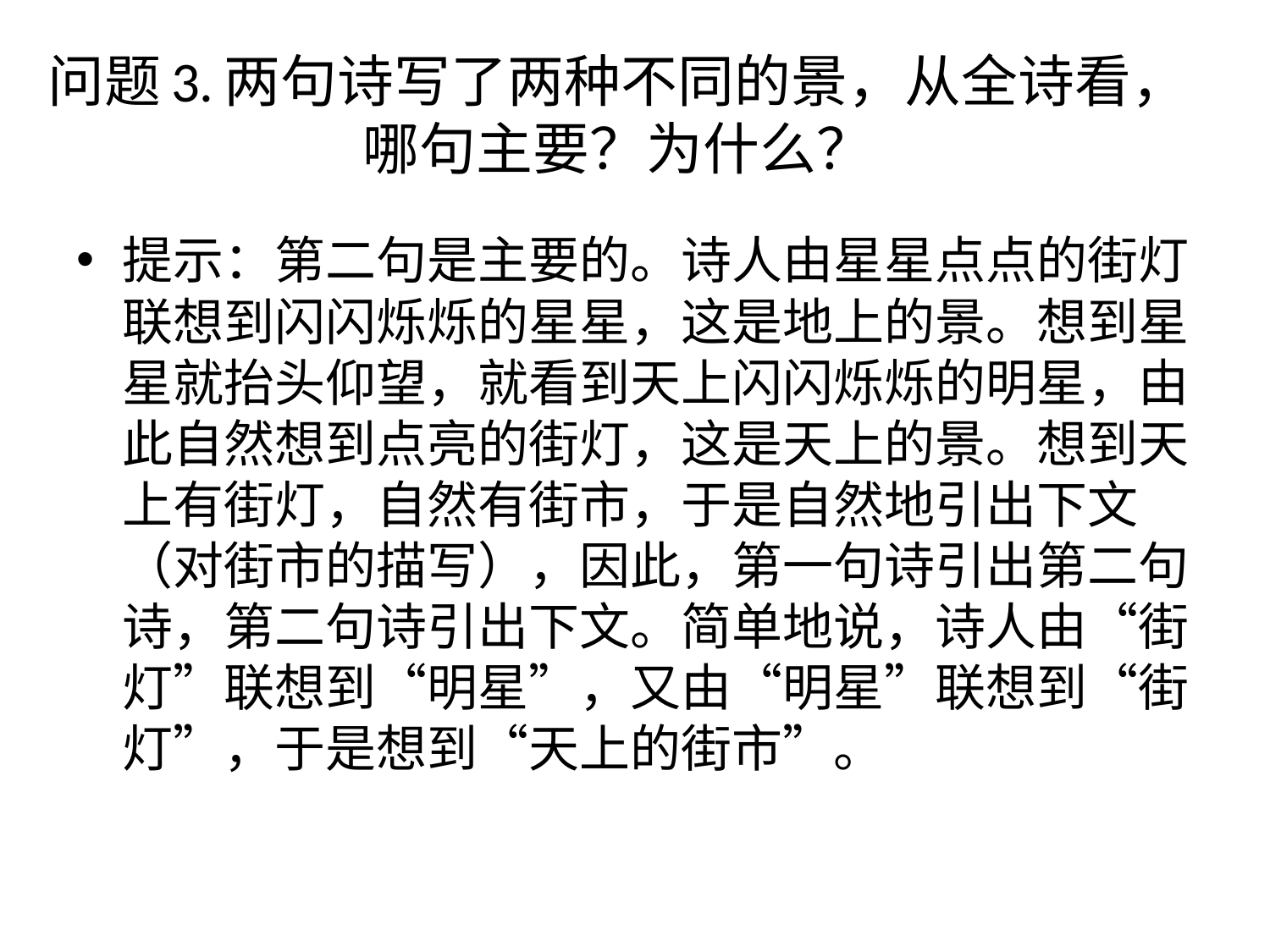

# 问题3.两句诗写了两种不同的景，从全诗看，哪句主要？为什么？
提示：第二句是主要的。诗人由星星点点的街灯联想到闪闪烁烁的星星，这是地上的景。想到星星就抬头仰望，就看到天上闪闪烁烁的明星，由此自然想到点亮的街灯，这是天上的景。想到天上有街灯，自然有街市，于是自然地引出下文（对街市的描写），因此，第一句诗引出第二句诗，第二句诗引出下文。简单地说，诗人由“街灯”联想到“明星”，又由“明星”联想到“街灯”，于是想到“天上的街市”。